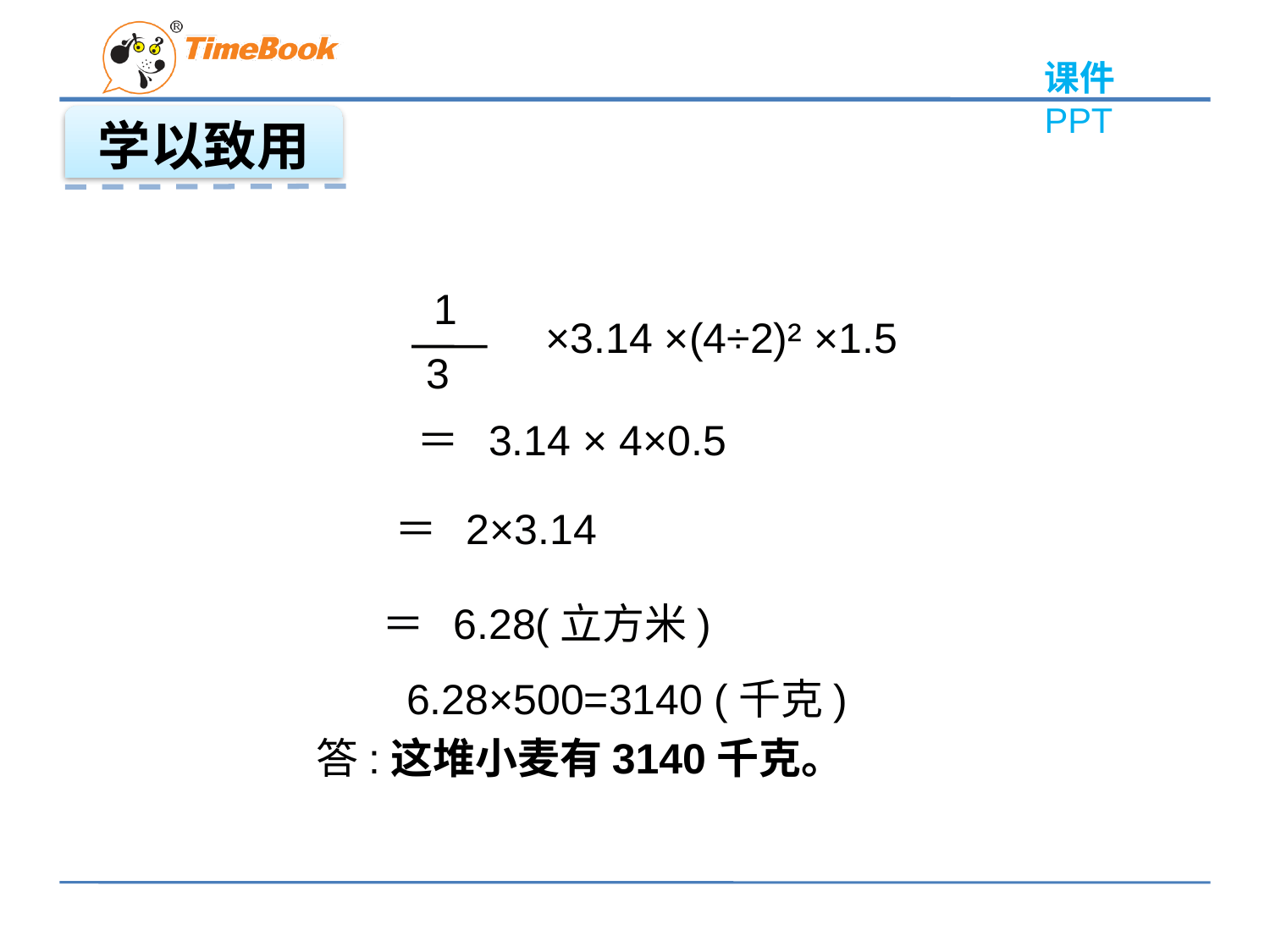

学以致用
1
3

×3.14 ×(4÷2)² ×1.5
   ＝  3.14 × 4×0.5
   ＝  2×3.14
   ＝  6.28(立方米)
                           6.28×500=3140 (千克)
                       答:这堆小麦有3140千克。